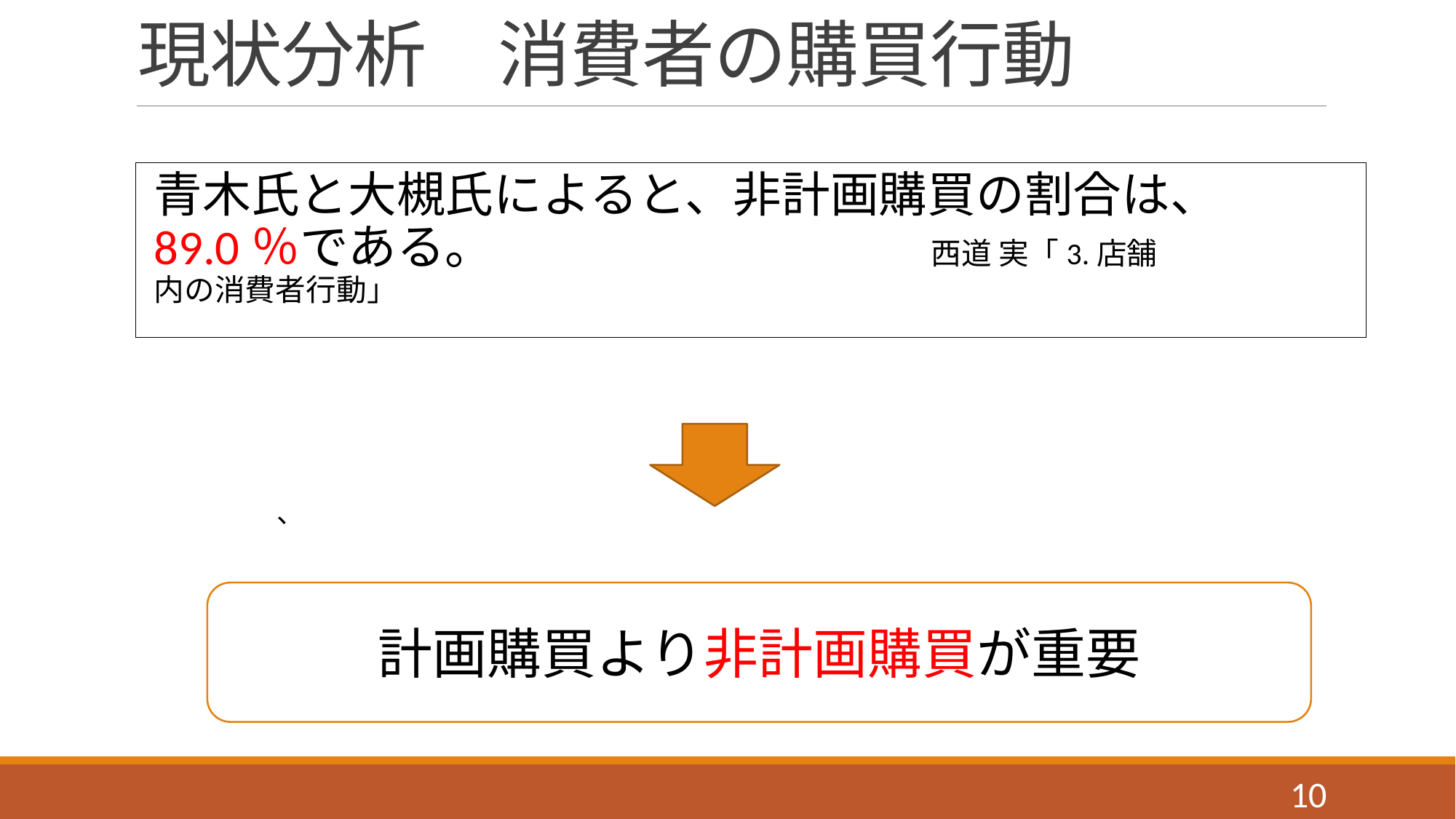

# 現状分析　消費者の購買行動

青木氏と大槻氏によると、非計画購買の割合は、89.0％である。　　　　　　　　　西道 実「3.店舗内の消費者行動」

、
計画購買より非計画購買が重要
10